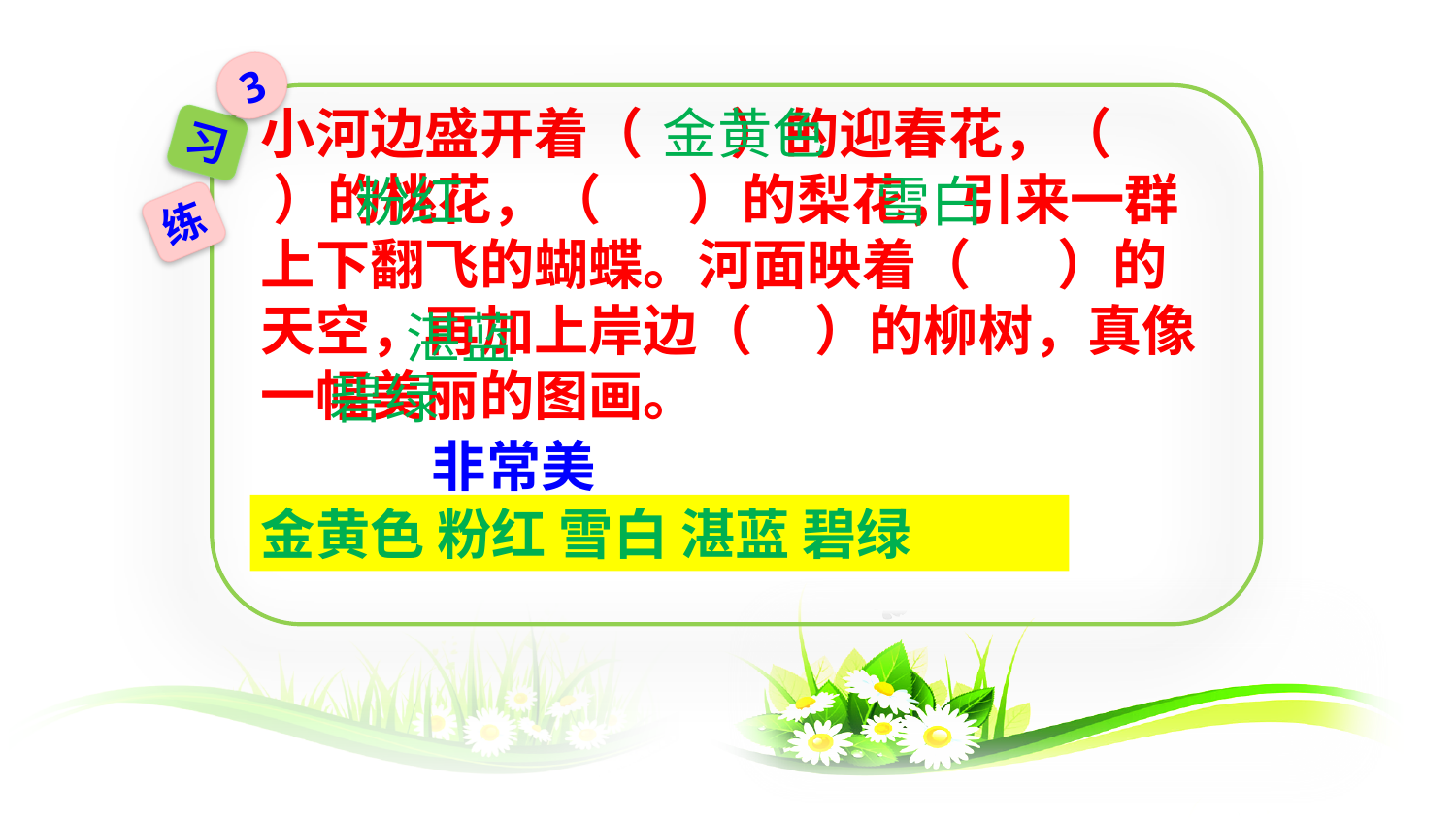

3

小河边盛开着（       ）的迎春花，（       ）的桃花，（       ）的梨花，引来一群上下翻飞的蝴蝶。河面映着（       ）的天空，再加上岸边（     ）的柳树，真像一幅美丽的图画。
金黄色
习
粉红
雪白
练
湛蓝
碧绿
非常美
金黄色 粉红 雪白 湛蓝 碧绿